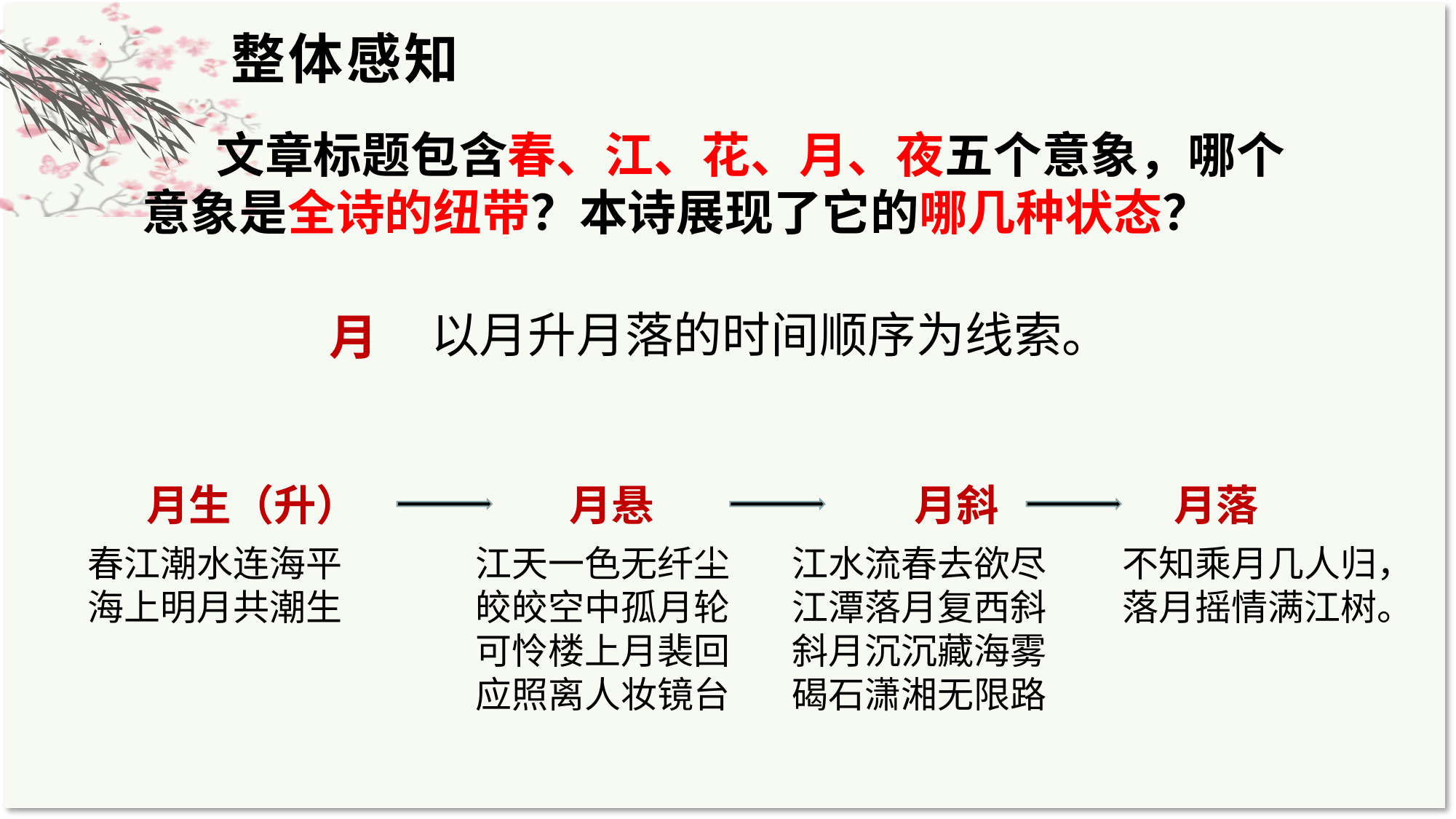

整体感知
      文章标题包含春、江、花、月、夜五个意象，哪个意象是全诗的纽带？本诗展现了它的哪几种状态？
以月升月落的时间顺序为线索。
月
月悬
月斜
月落
月生（升）

江天一色无纤尘
皎皎空中孤月轮
可怜楼上月裴回
应照离人妆镜台
江水流春去欲尽
江潭落月复西斜
斜月沉沉藏海雾
碣石潇湘无限路

不知乘月几人归，落月摇情满江树。
春江潮水连海平
海上明月共潮生